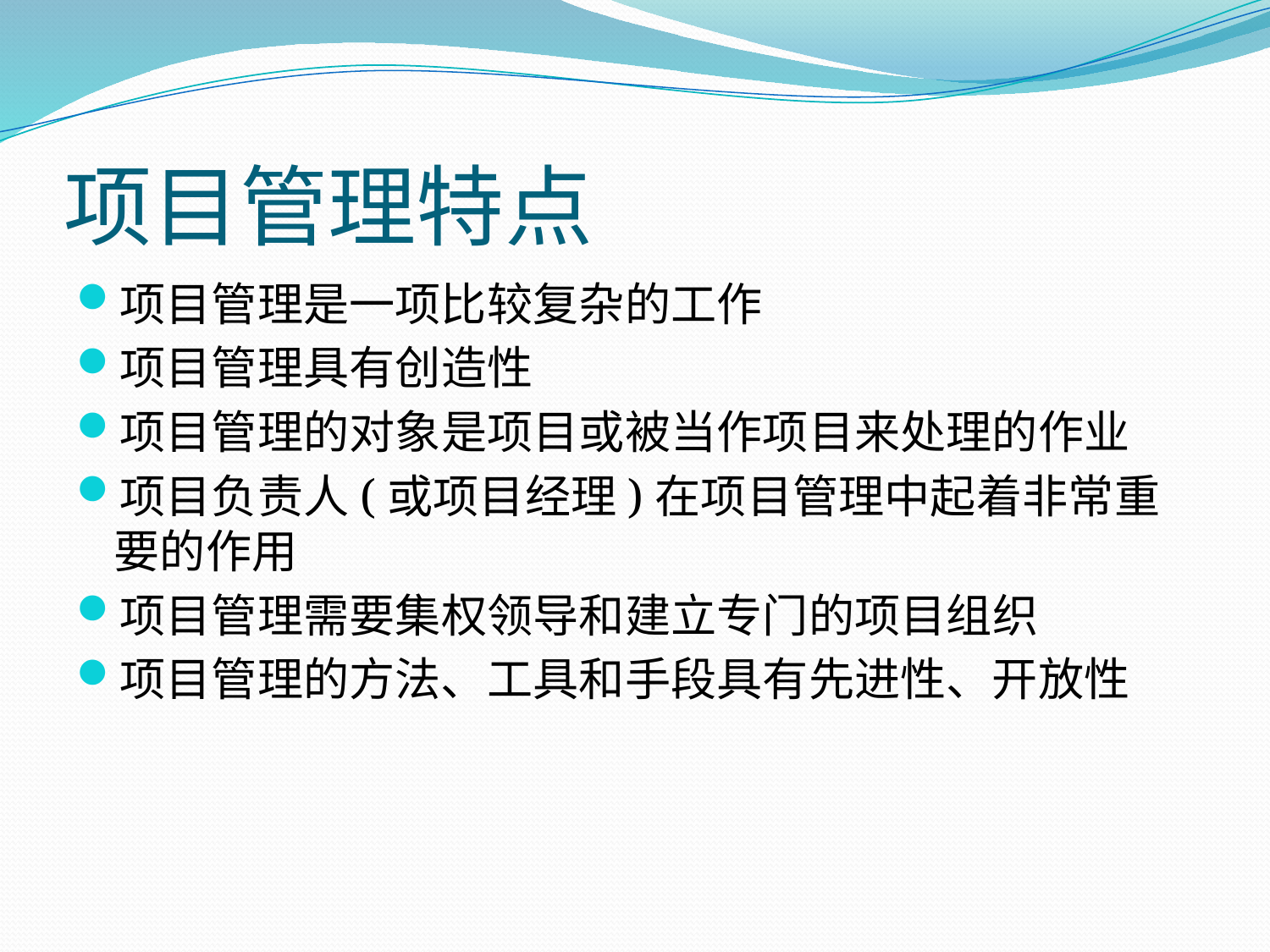

# 项目管理特点
项目管理是一项比较复杂的工作
项目管理具有创造性
项目管理的对象是项目或被当作项目来处理的作业
项目负责人(或项目经理)在项目管理中起着非常重要的作用
项目管理需要集权领导和建立专门的项目组织
项目管理的方法、工具和手段具有先进性、开放性